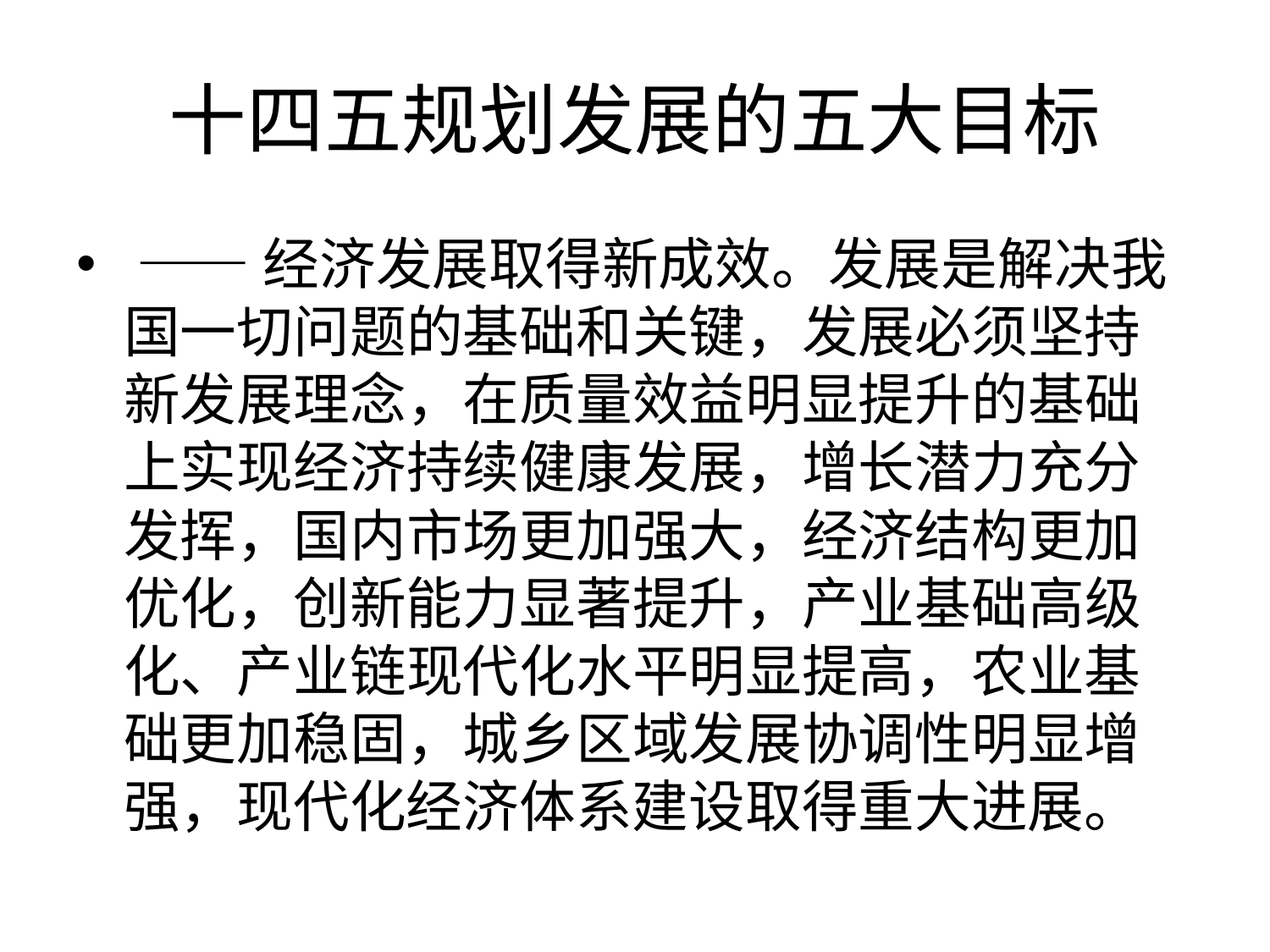

# 十四五规划发展的五大目标
 ——经济发展取得新成效。发展是解决我国一切问题的基础和关键，发展必须坚持新发展理念，在质量效益明显提升的基础上实现经济持续健康发展，增长潜力充分发挥，国内市场更加强大，经济结构更加优化，创新能力显著提升，产业基础高级化、产业链现代化水平明显提高，农业基础更加稳固，城乡区域发展协调性明显增强，现代化经济体系建设取得重大进展。